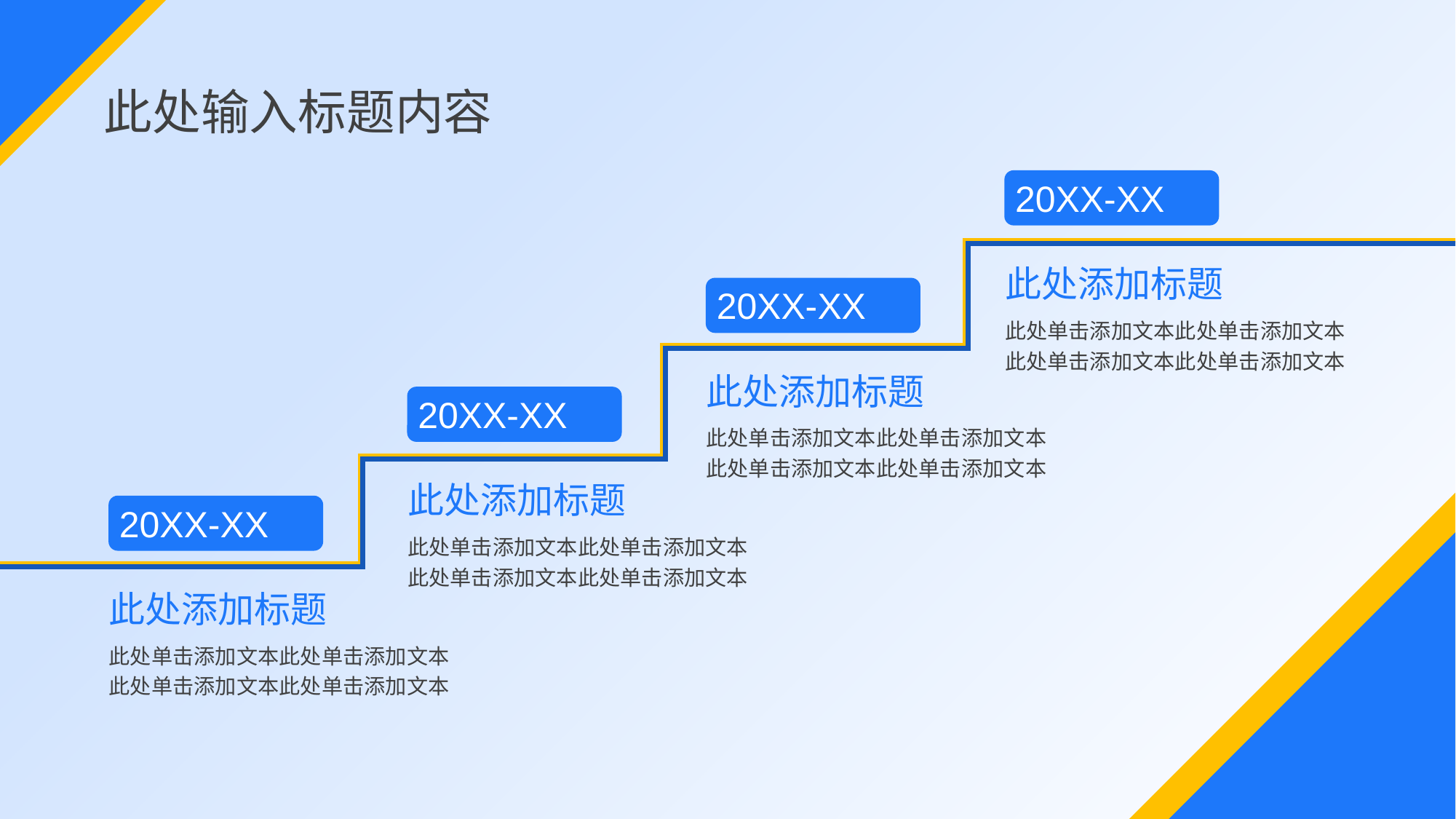

此处输入标题内容

20XX-XX

此处添加标题
此处单击添加文本此处单击添加文本此处单击添加文本此处单击添加文本

20XX-XX
此处添加标题
此处单击添加文本此处单击添加文本此处单击添加文本此处单击添加文本

20XX-XX
此处添加标题
此处单击添加文本此处单击添加文本此处单击添加文本此处单击添加文本

20XX-XX
此处添加标题
此处单击添加文本此处单击添加文本此处单击添加文本此处单击添加文本